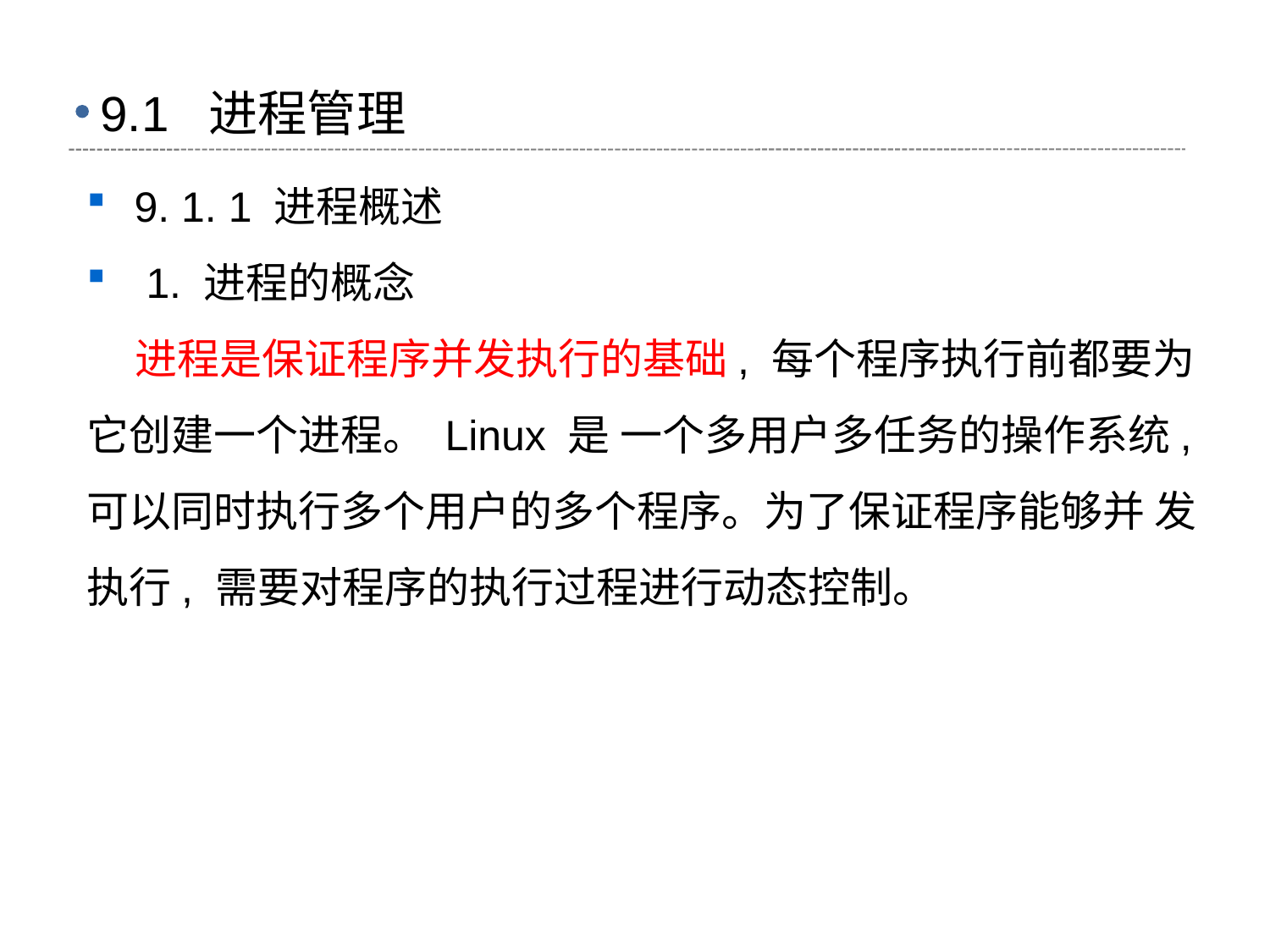

# 9.1  进程管理
9. 1. 1 进程概述
 1. 进程的概念
    进程是保证程序并发执行的基础, 每个程序执行前都要为它创建一个进程。 Linux 是 一个多用户多任务的操作系统, 可以同时执行多个用户的多个程序。为了保证程序能够并 发执行, 需要对程序的执行过程进行动态控制。